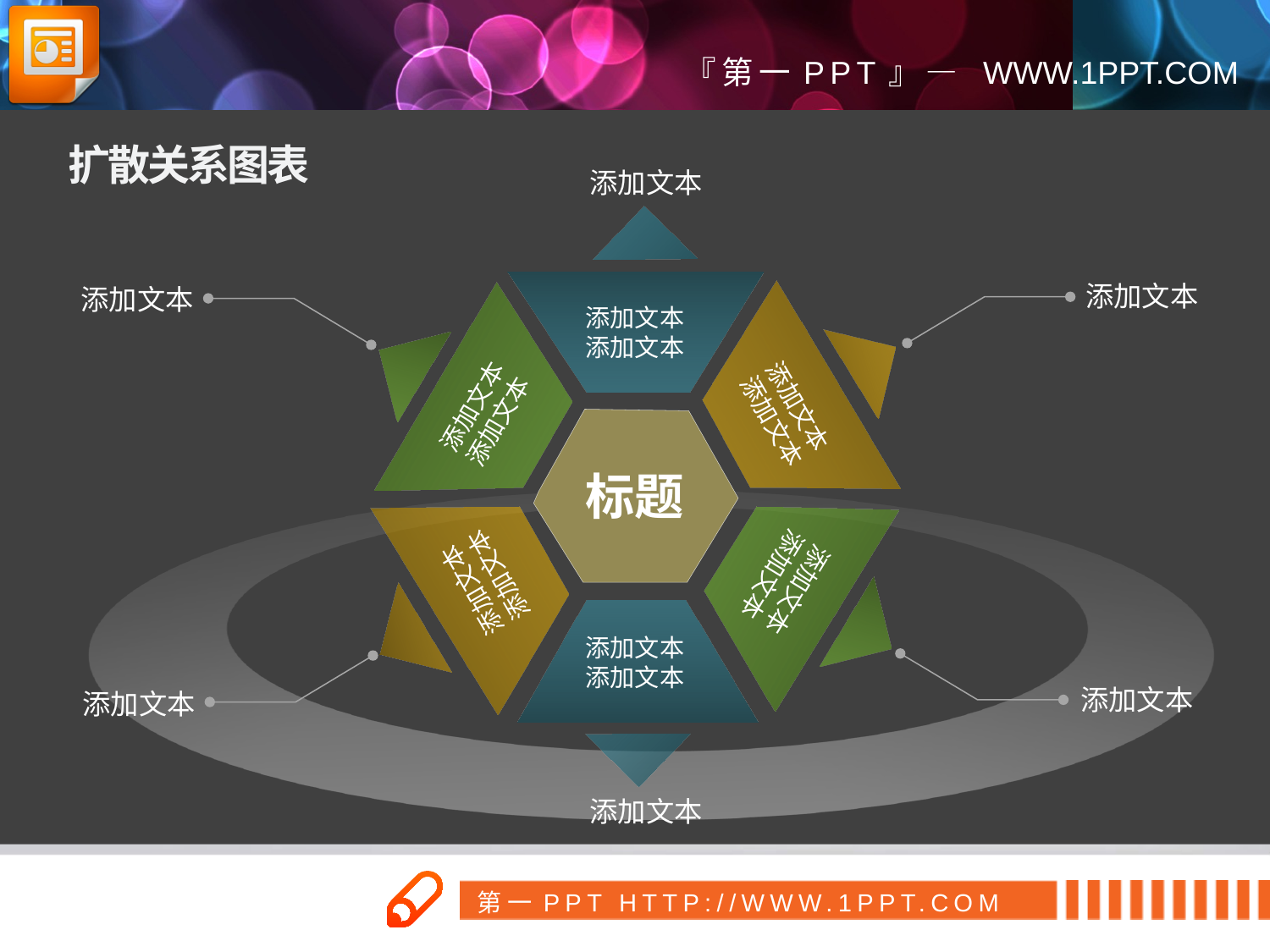

扩散关系图表
添加文本

添加文本
添加文本
添加文本
添加文本

添加文本
添加文本
添加文本
添加文本
标题
添加文本
添加文本
添加文本
添加文本

添加文本
添加文本

添加文本
添加文本

添加文本